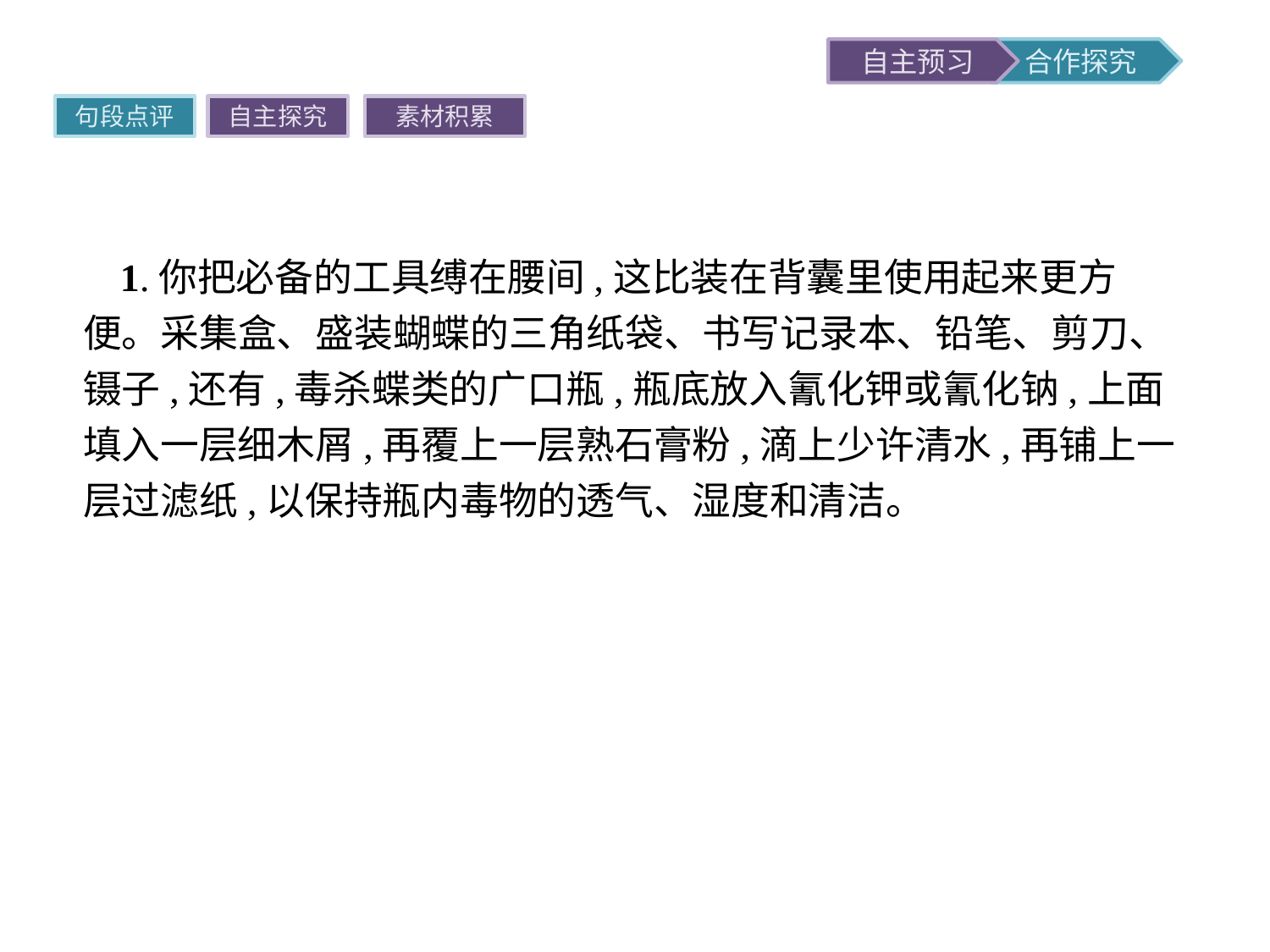

句段点评
自主探究
素材积累
1.你把必备的工具缚在腰间,这比装在背囊里使用起来更方便。采集盒、盛装蝴蝶的三角纸袋、书写记录本、铅笔、剪刀、镊子,还有,毒杀蝶类的广口瓶,瓶底放入氰化钾或氰化钠,上面填入一层细木屑,再覆上一层熟石膏粉,滴上少许清水,再铺上一层过滤纸,以保持瓶内毒物的透气、湿度和清洁。
点评文章对捕蝶者出发前的准备工作写得非常细致。这样描写,是因为捕蝶是个比较专业的工作,读者都较为陌生,作者写得如此详细是为了让读者更容易理解。更重要的是为下文作者谴责其破坏美的行为作有力的铺垫。